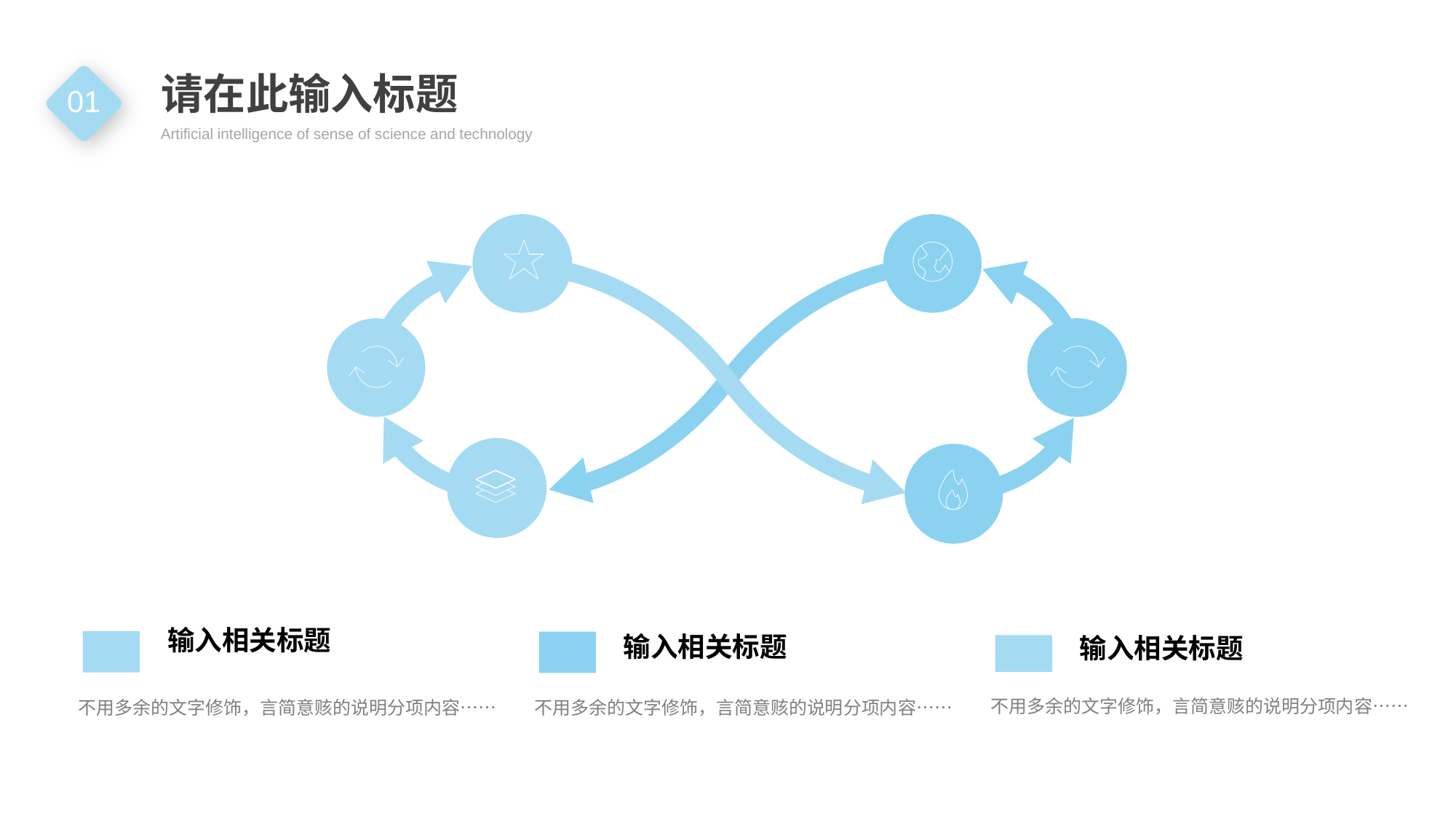

请在此输入标题
Artificial intelligence of sense of science and technology

01

输入相关标题

不用多余的文字修饰，言简意赅的说明分项内容……
输入相关标题

不用多余的文字修饰，言简意赅的说明分项内容……
输入相关标题

不用多余的文字修饰，言简意赅的说明分项内容……